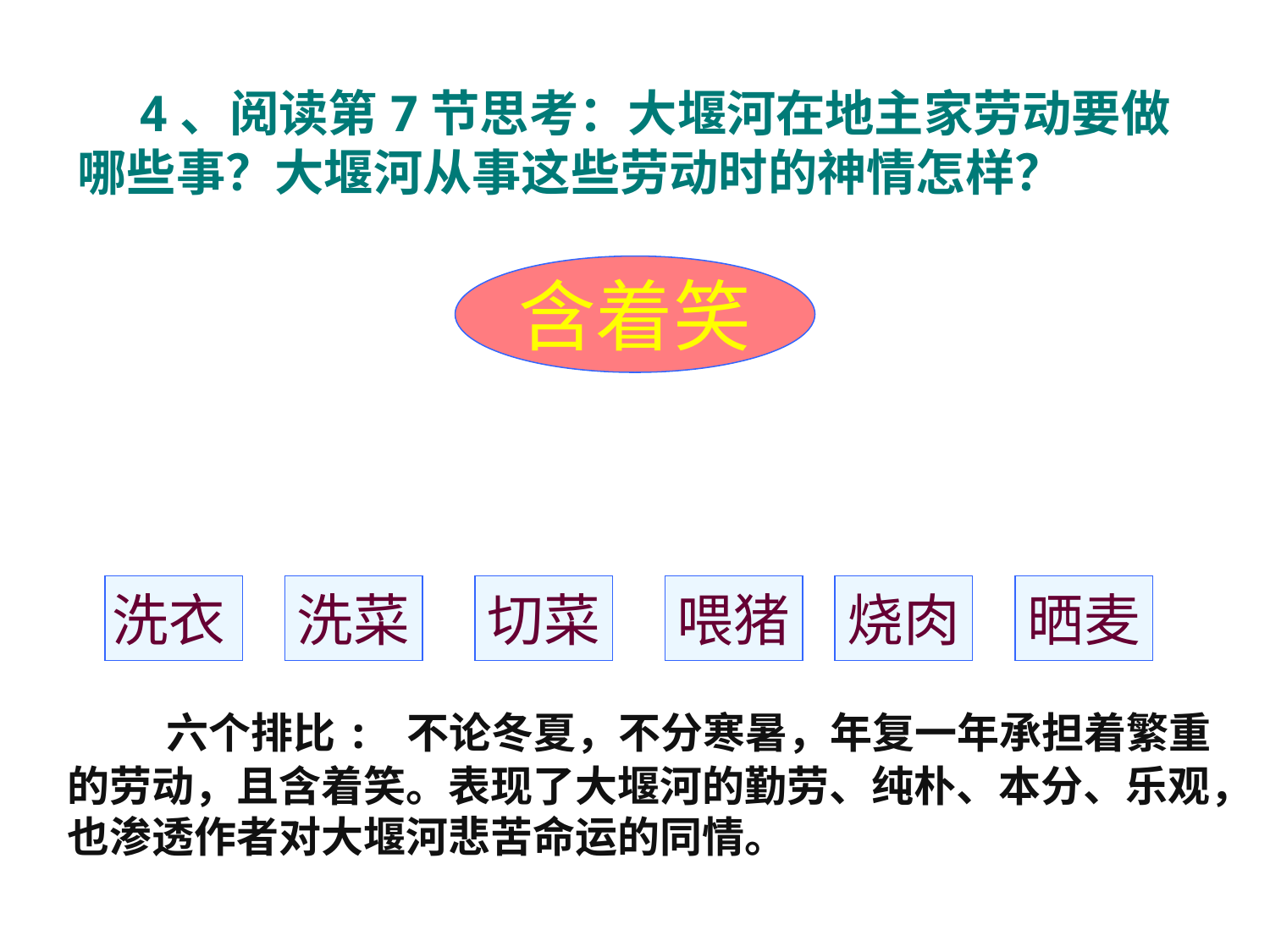

4、阅读第7节思考：大堰河在地主家劳动要做哪些事？大堰河从事这些劳动时的神情怎样？

含着笑
洗衣
洗菜
切菜
喂猪
烧肉
晒麦
　　六个排比: 不论冬夏，不分寒暑，年复一年承担着繁重的劳动，且含着笑。表现了大堰河的勤劳、纯朴、本分、乐观，也渗透作者对大堰河悲苦命运的同情。